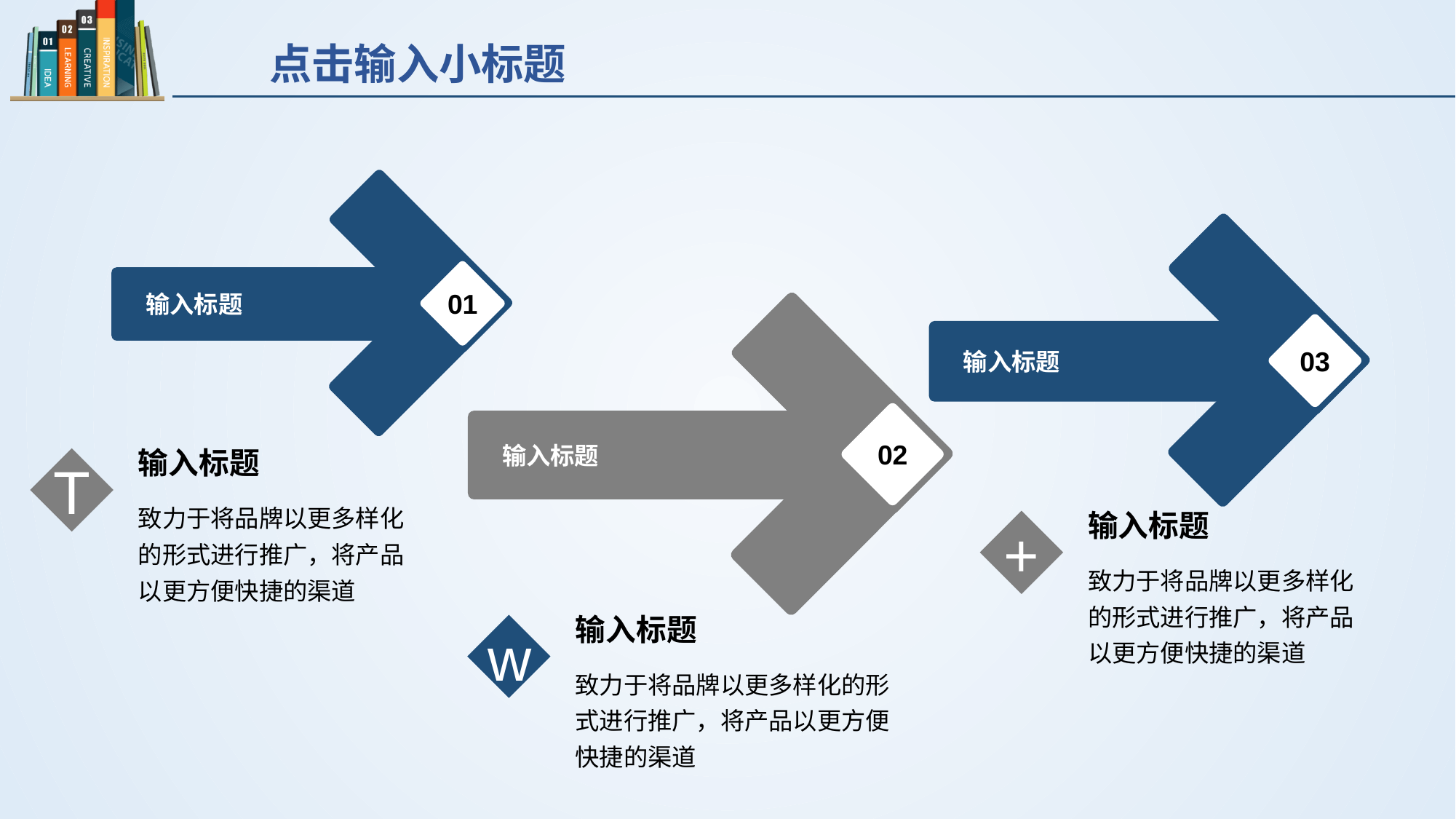

点击输入小标题

01
输入标题

03
输入标题

02
输入标题

T
输入标题
致力于将品牌以更多样化的形式进行推广，将产品以更方便快捷的渠道
+
输入标题
致力于将品牌以更多样化的形式进行推广，将产品以更方便快捷的渠道
w
输入标题
致力于将品牌以更多样化的形式进行推广，将产品以更方便快捷的渠道